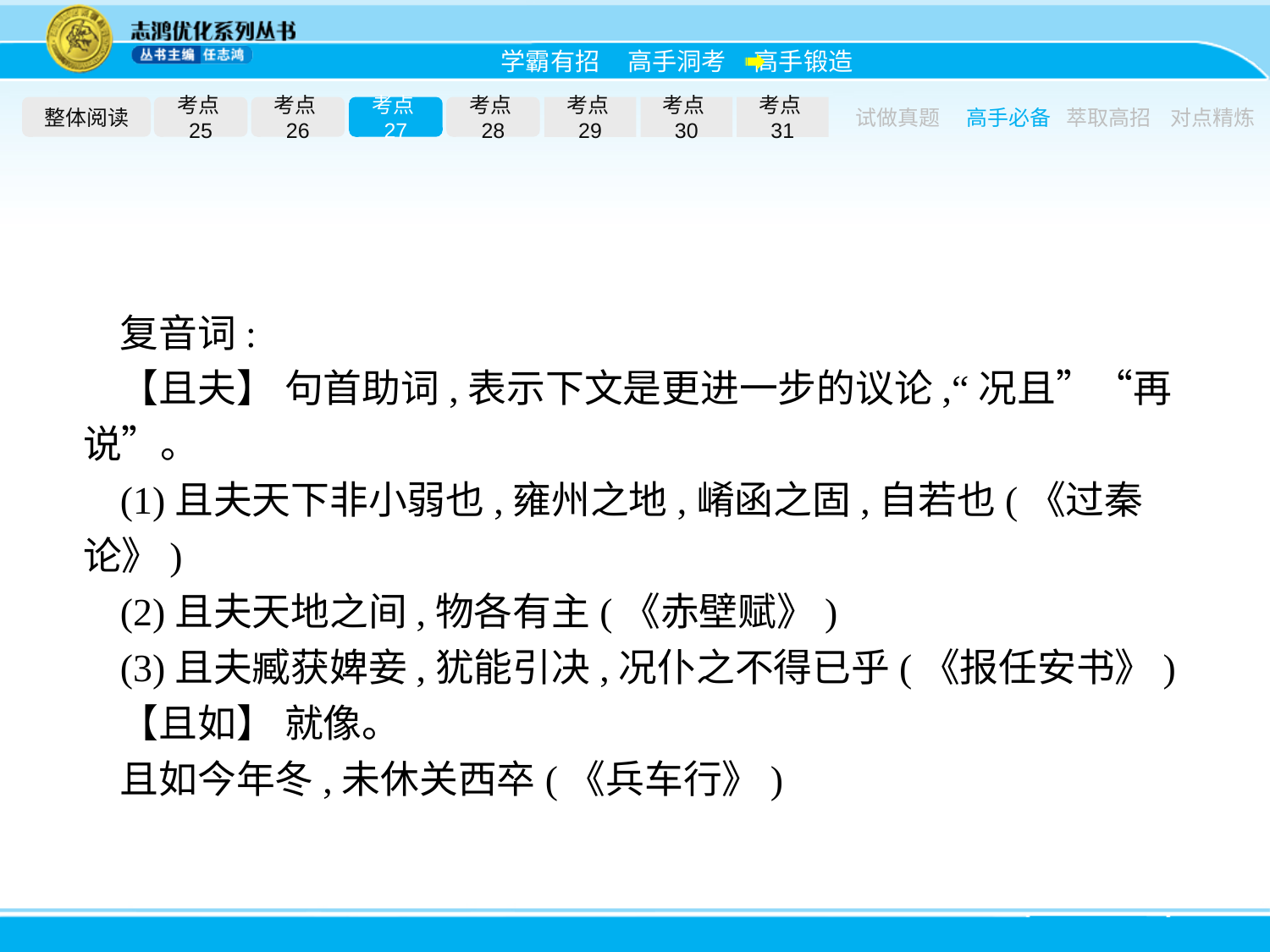

整体阅读
考点25
考点26
考点27
考点28
考点29
考点30
考点31
试做真题
高手必备
萃取高招
对点精炼
复音词:
【且夫】 句首助词,表示下文是更进一步的议论,“况且”“再说”。
(1)且夫天下非小弱也,雍州之地,崤函之固,自若也(《过秦论》)
(2)且夫天地之间,物各有主(《赤壁赋》)
(3)且夫臧获婢妾,犹能引决,况仆之不得已乎(《报任安书》)
【且如】 就像。
且如今年冬,未休关西卒(《兵车行》)